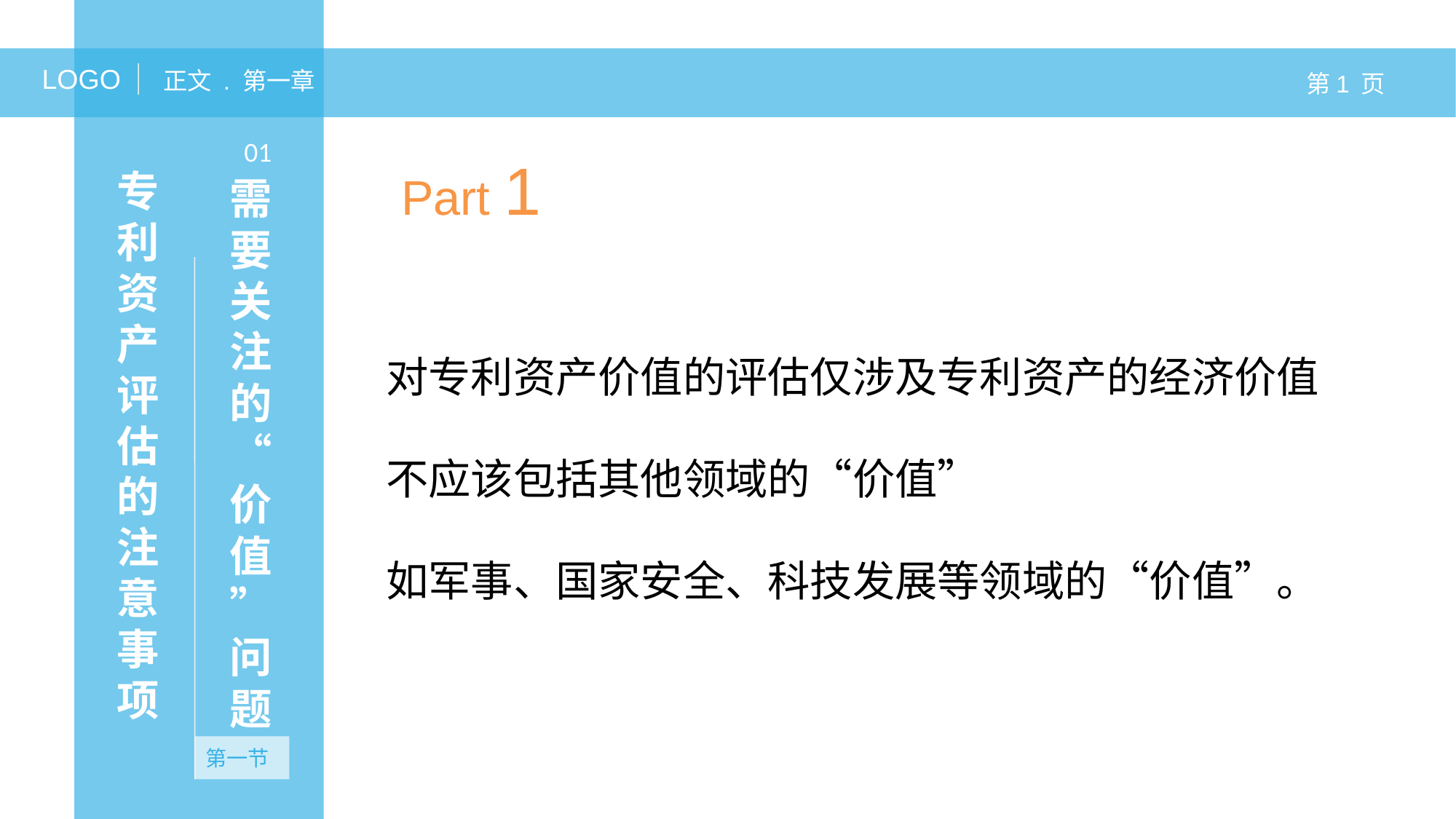

LOGO
正文 . 第一章

第1 页
需要关注的“价值”问题
01
Part 1
对专利资产价值的评估仅涉及专利资产的经济价值

不应该包括其他领域的“价值”

如军事、国家安全、科技发展等领域的“价值”。
专利资产评估的注意事项

第一节